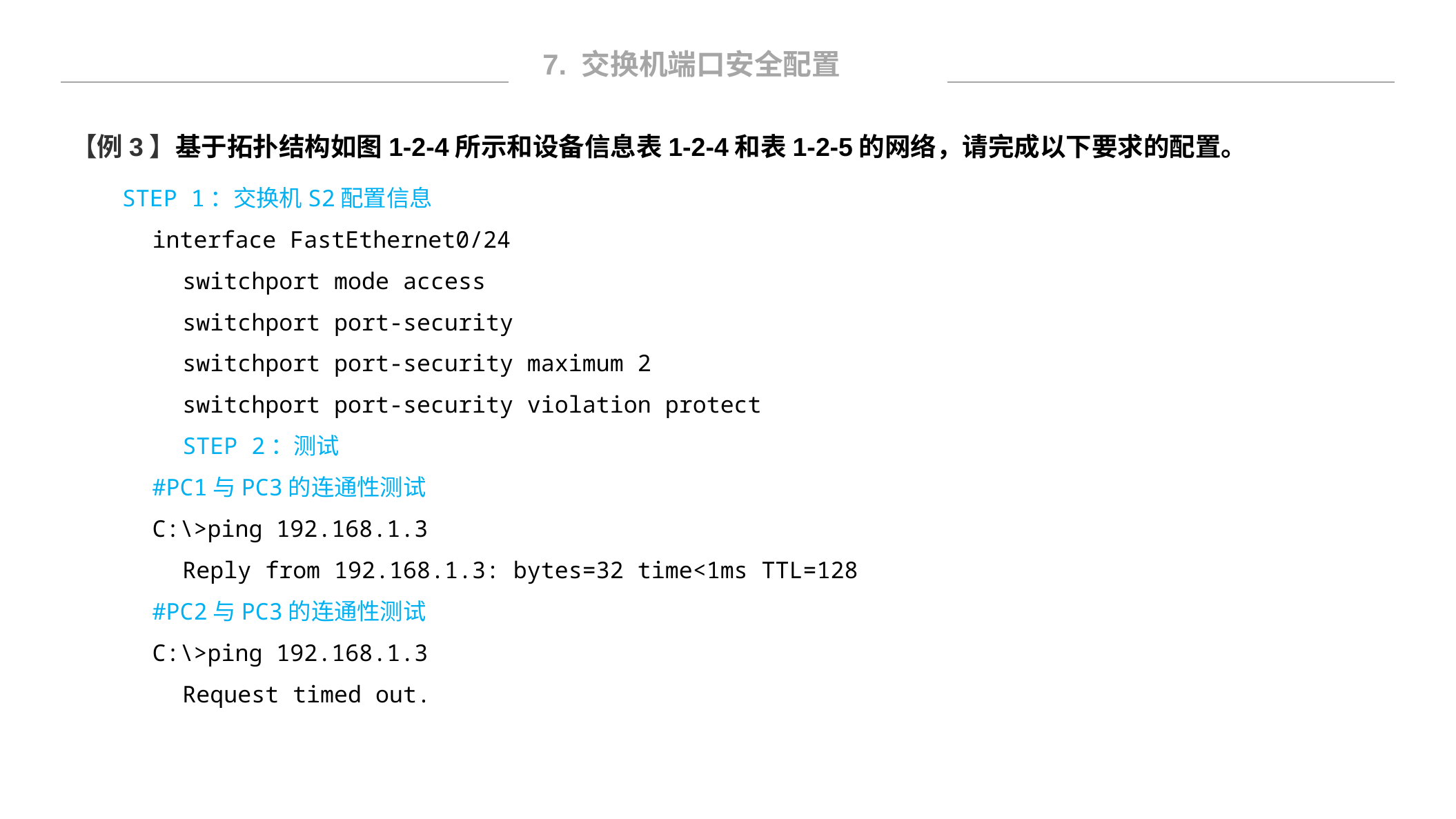

7. 交换机端口安全配置
【例3】基于拓扑结构如图1-2-4所示和设备信息表1-2-4和表1-2-5的网络，请完成以下要求的配置。

STEP 1：交换机S2配置信息
interface FastEthernet0/24
switchport mode access
switchport port-security
switchport port-security maximum 2
switchport port-security violation protect
STEP 2：测试
#PC1与PC3的连通性测试
C:\>ping 192.168.1.3
Reply from 192.168.1.3: bytes=32 time<1ms TTL=128
#PC2与PC3的连通性测试
C:\>ping 192.168.1.3
Request timed out.